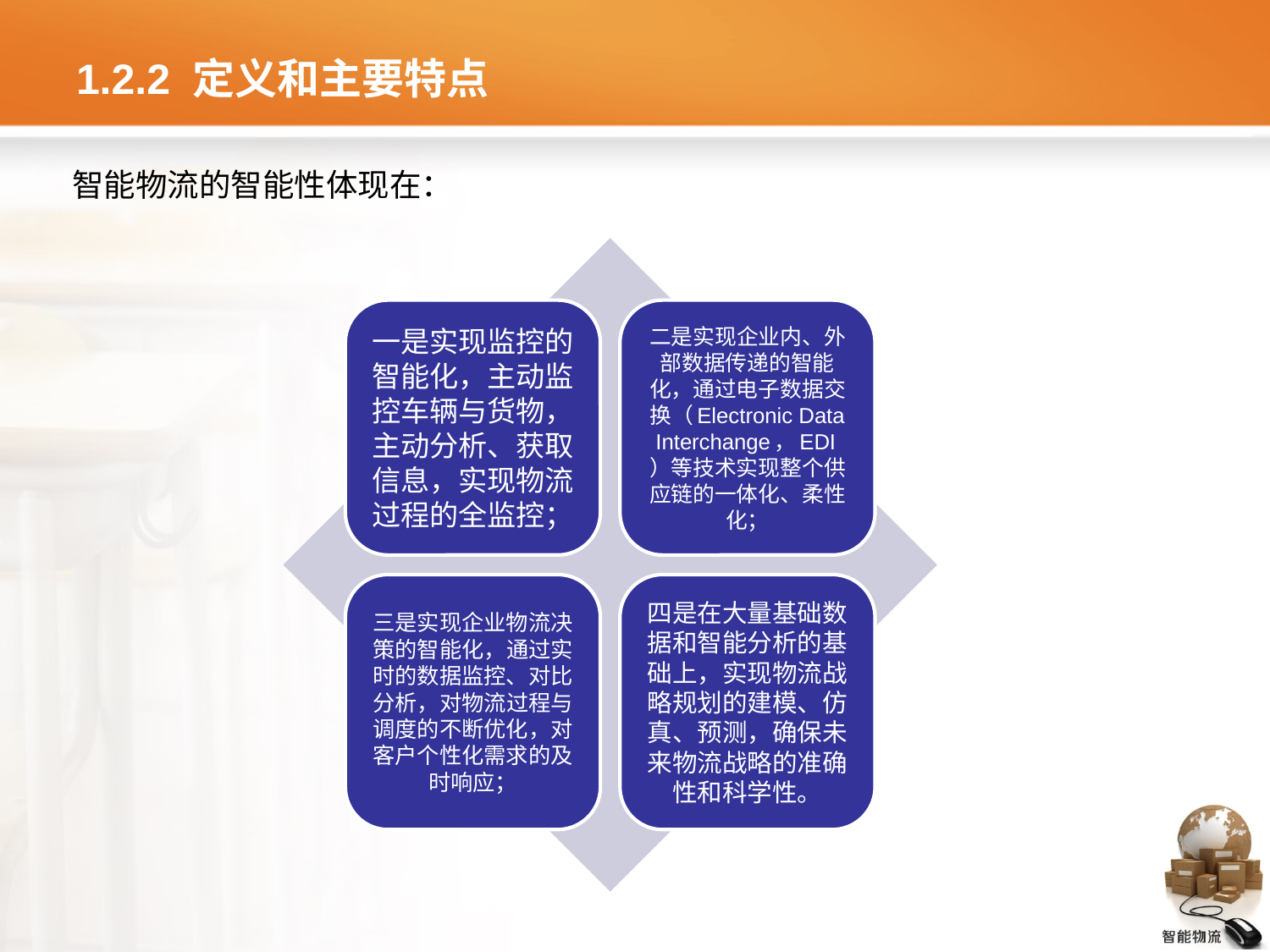

# 1.2.2 定义和主要特点
智能物流的智能性体现在：

一是实现监控的智能化，主动监控车辆与货物，主动分析、获取信息，实现物流过程的全监控；
二是实现企业内、外部数据传递的智能化，通过电子数据交换（Electronic Data Interchange，EDI）等技术实现整个供应链的一体化、柔性化；
三是实现企业物流决策的智能化，通过实时的数据监控、对比分析，对物流过程与调度的不断优化，对客户个性化需求的及时响应；
四是在大量基础数据和智能分析的基础上，实现物流战略规划的建模、仿真、预测，确保未来物流战略的准确性和科学性。